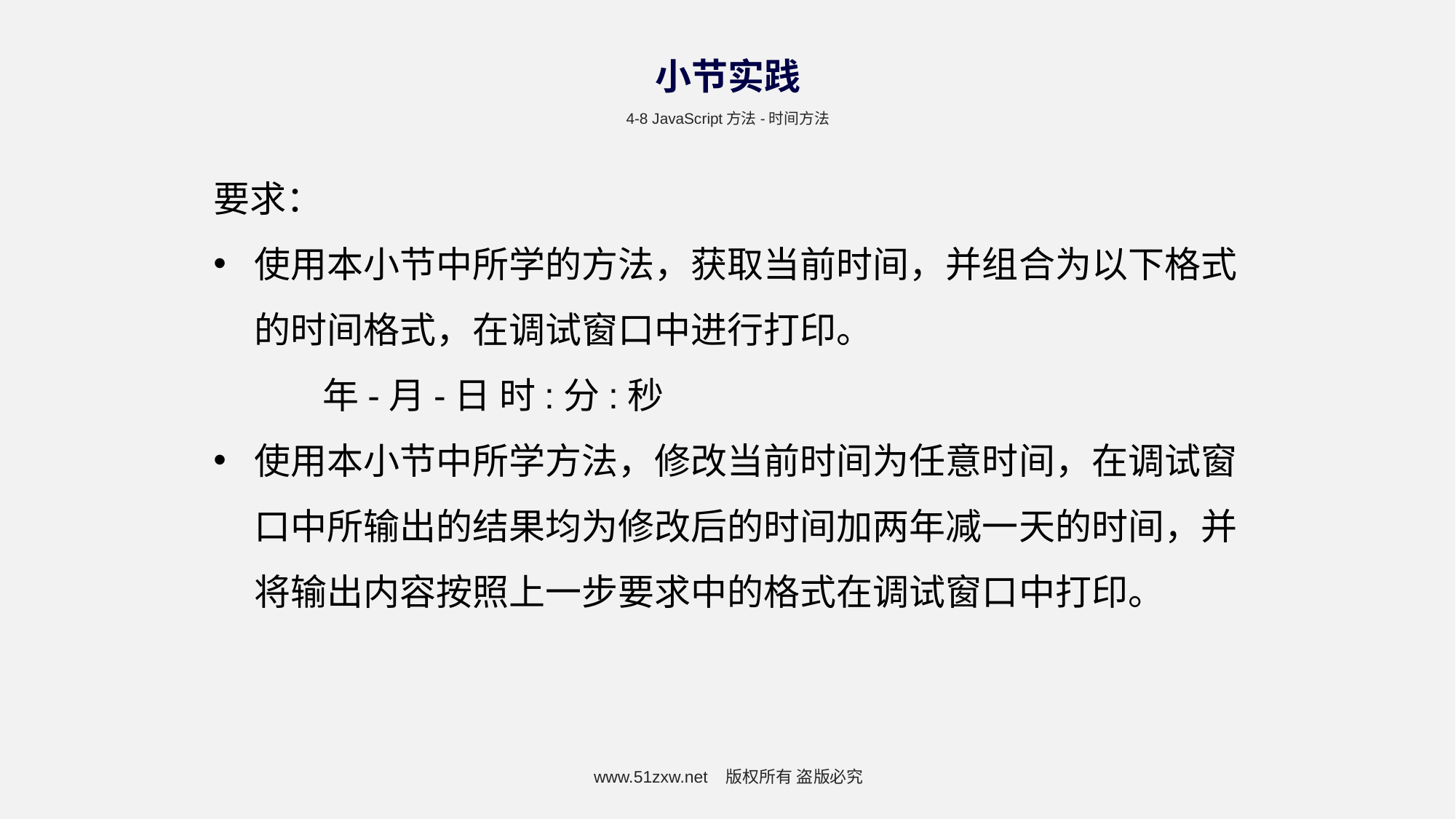

小节实践
4-8 JavaScript方法-时间方法
要求：
使用本小节中所学的方法，获取当前时间，并组合为以下格式的时间格式，在调试窗口中进行打印。
	年-月-日 时:分:秒
使用本小节中所学方法，修改当前时间为任意时间，在调试窗口中所输出的结果均为修改后的时间加两年减一天的时间，并将输出内容按照上一步要求中的格式在调试窗口中打印。
www.51zxw.net   版权所有 盗版必究